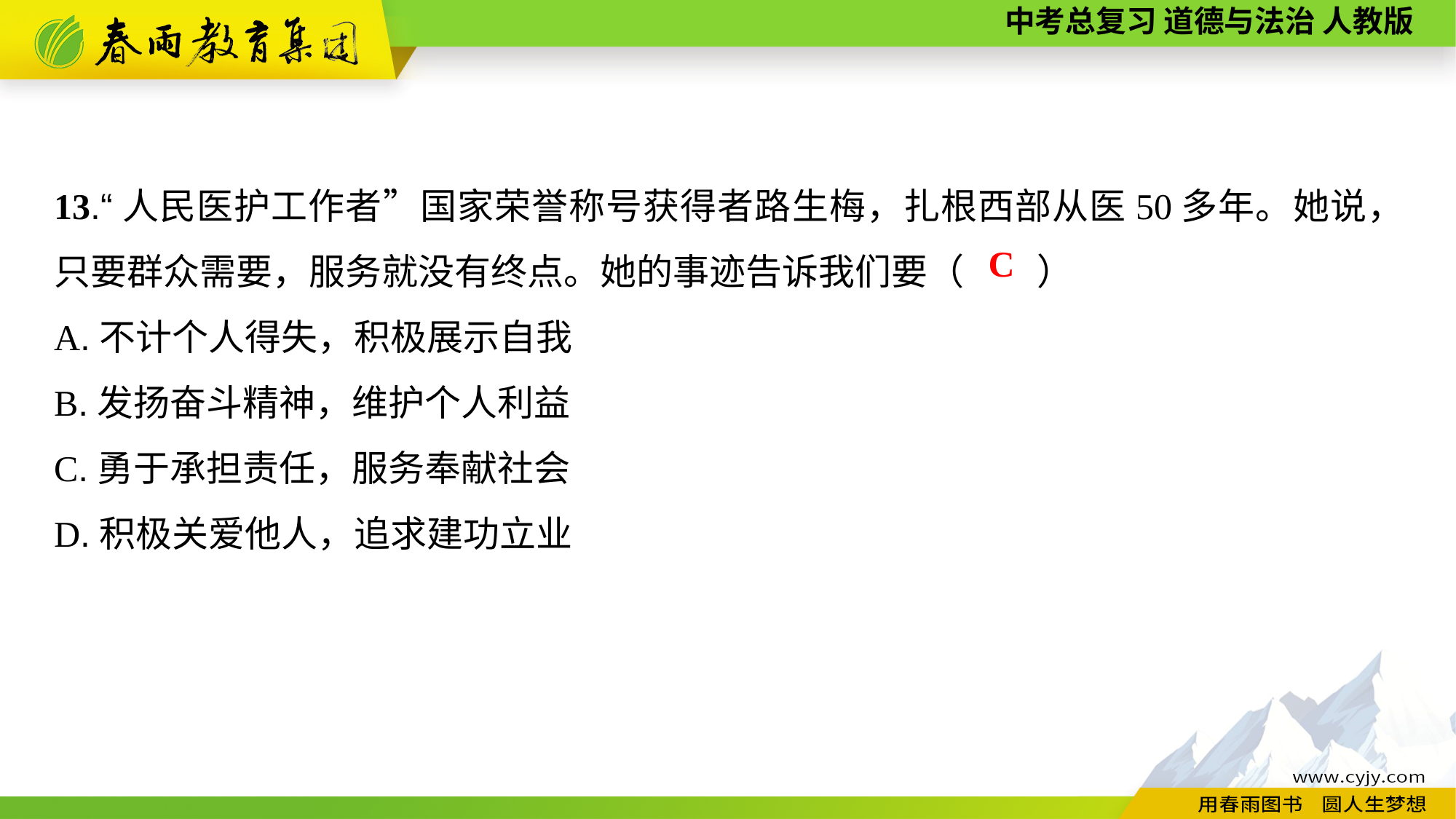

13.“人民医护工作者”国家荣誉称号获得者路生梅，扎根西部从医50多年。她说，只要群众需要，服务就没有终点。她的事迹告诉我们要（　　）
A.不计个人得失，积极展示自我
B.发扬奋斗精神，维护个人利益
C.勇于承担责任，服务奉献社会
D.积极关爱他人，追求建功立业
C